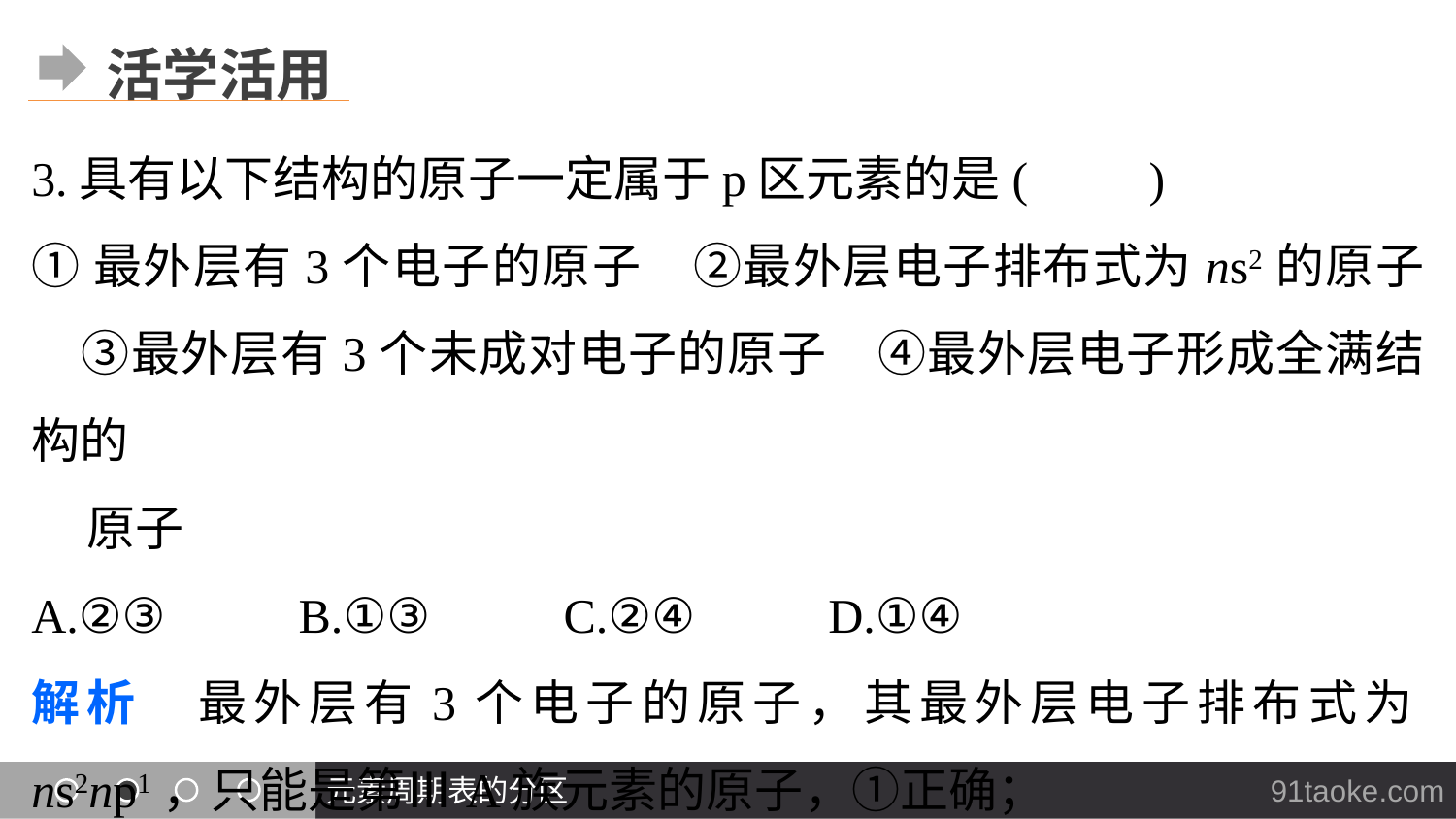

活学活用

3.具有以下结构的原子一定属于p区元素的是(　　)
①最外层有3个电子的原子　②最外层电子排布式为ns2的原子　③最外层有3个未成对电子的原子　④最外层电子形成全满结构的
    原子
A.②③           B.①③           C.②④           D.①④
解析　最外层有3个电子的原子，其最外层电子排布式为ns2np1，只能是第ⅢA族元素的原子，①正确；